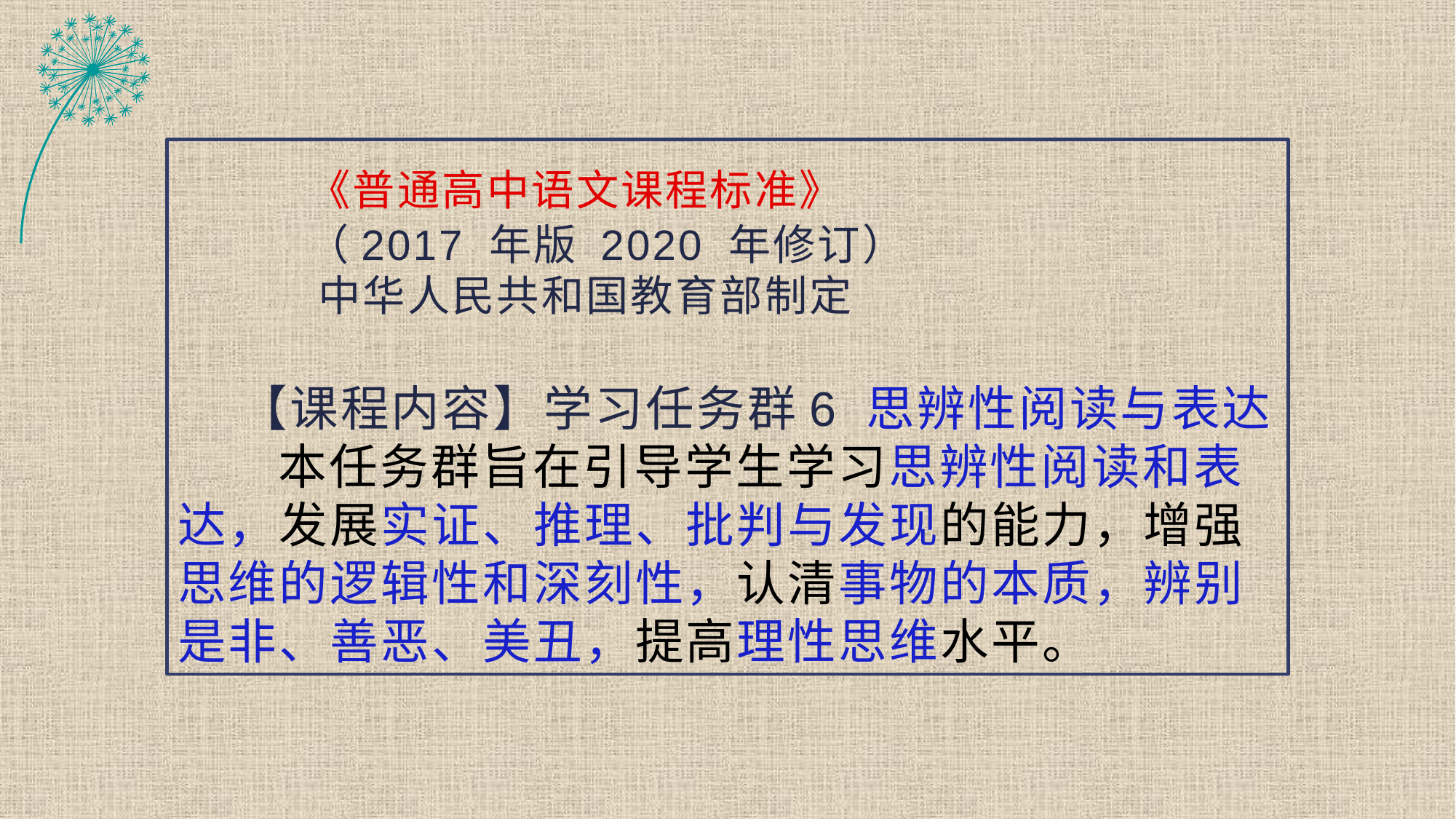

《普通高中语文课程标准》
       （2017 年版 2020 年修订）
        中华人民共和国教育部制定

 【课程内容】学习任务群6 思辨性阅读与表达
    本任务群旨在引导学生学习思辨性阅读和表达，发展实证、推理、批判与发现的能力，增强思维的逻辑性和深刻性，认清事物的本质，辨别是非、善恶、美丑，提高理性思维水平。